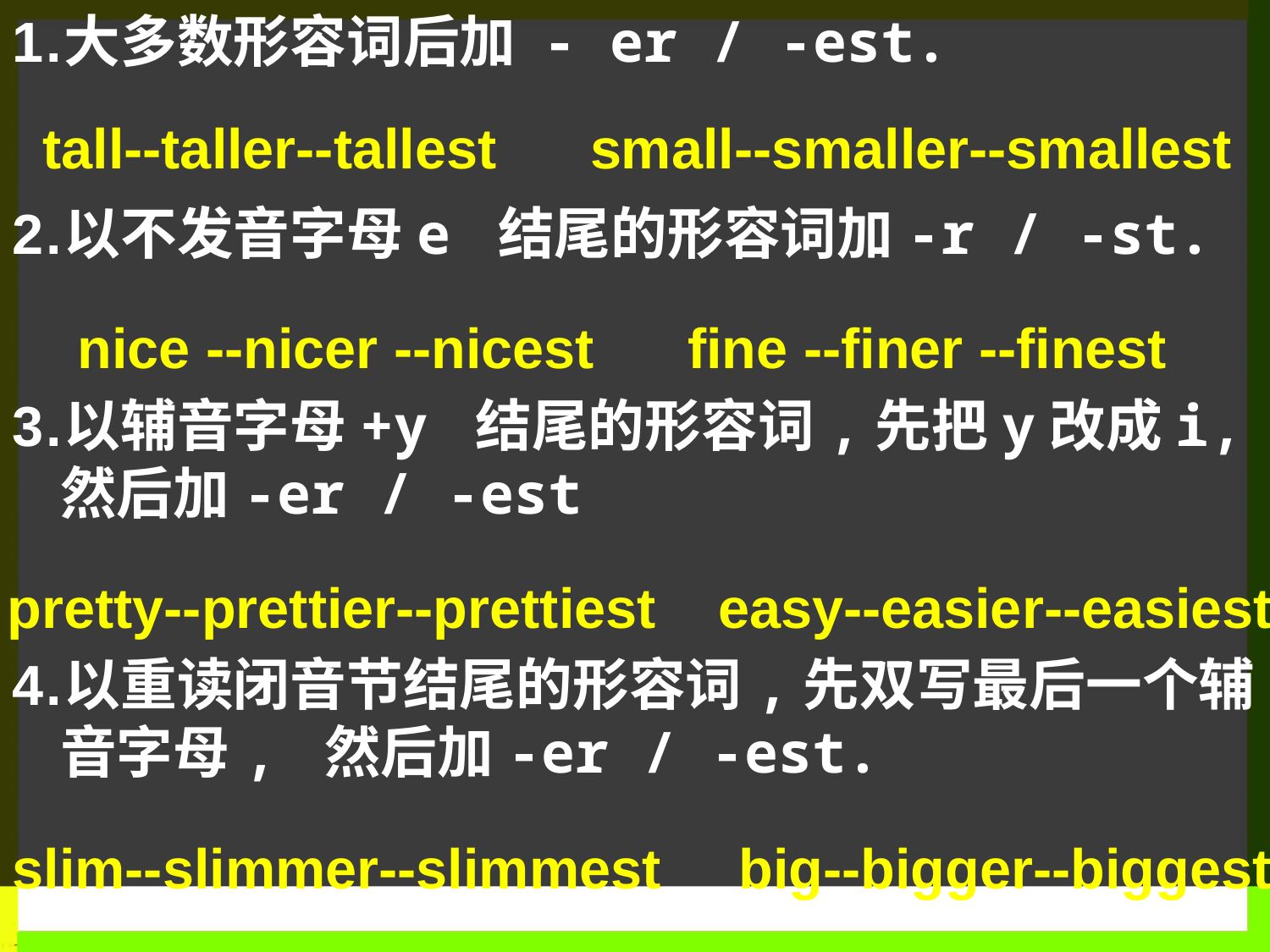

大多数形容词后加 - er / -est.

以不发音字母e 结尾的形容词加-r / -st.

以辅音字母+y 结尾的形容词,先把y改成i, 然后加-er / -est

以重读闭音节结尾的形容词,先双写最后一个辅音字母, 然后加-er / -est.

tall--taller--tallest      small--smaller--smallest
nice --nicer --nicest      fine --finer --finest
pretty--prettier--prettiest    easy--easier--easiest
slim--slimmer--slimmest     big--bigger--biggest